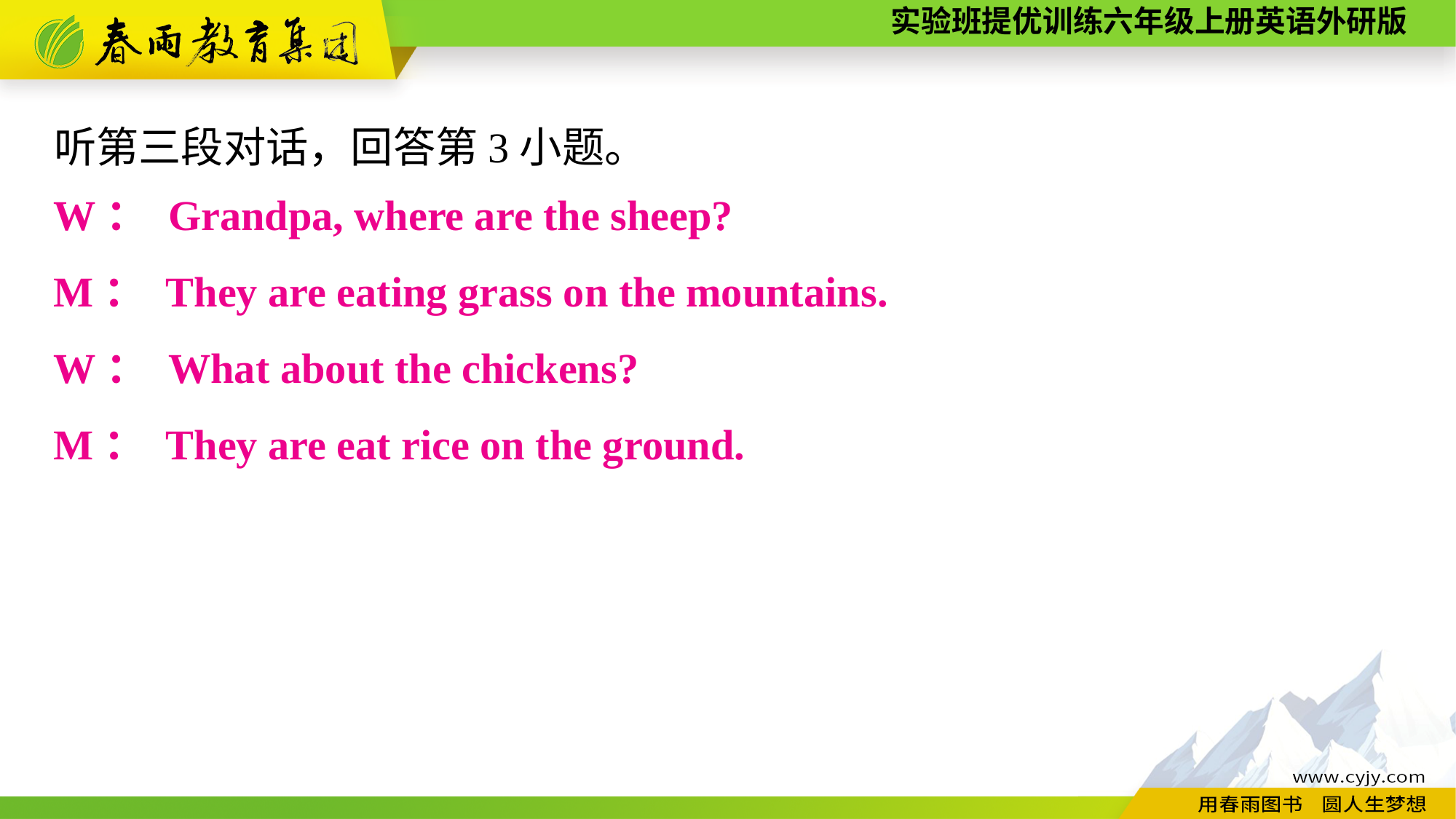

听第三段对话，回答第3小题。
W： Grandpa, where are the sheep?
M： They are eating grass on the mountains.
W： What about the chickens?
M： They are eat rice on the ground.